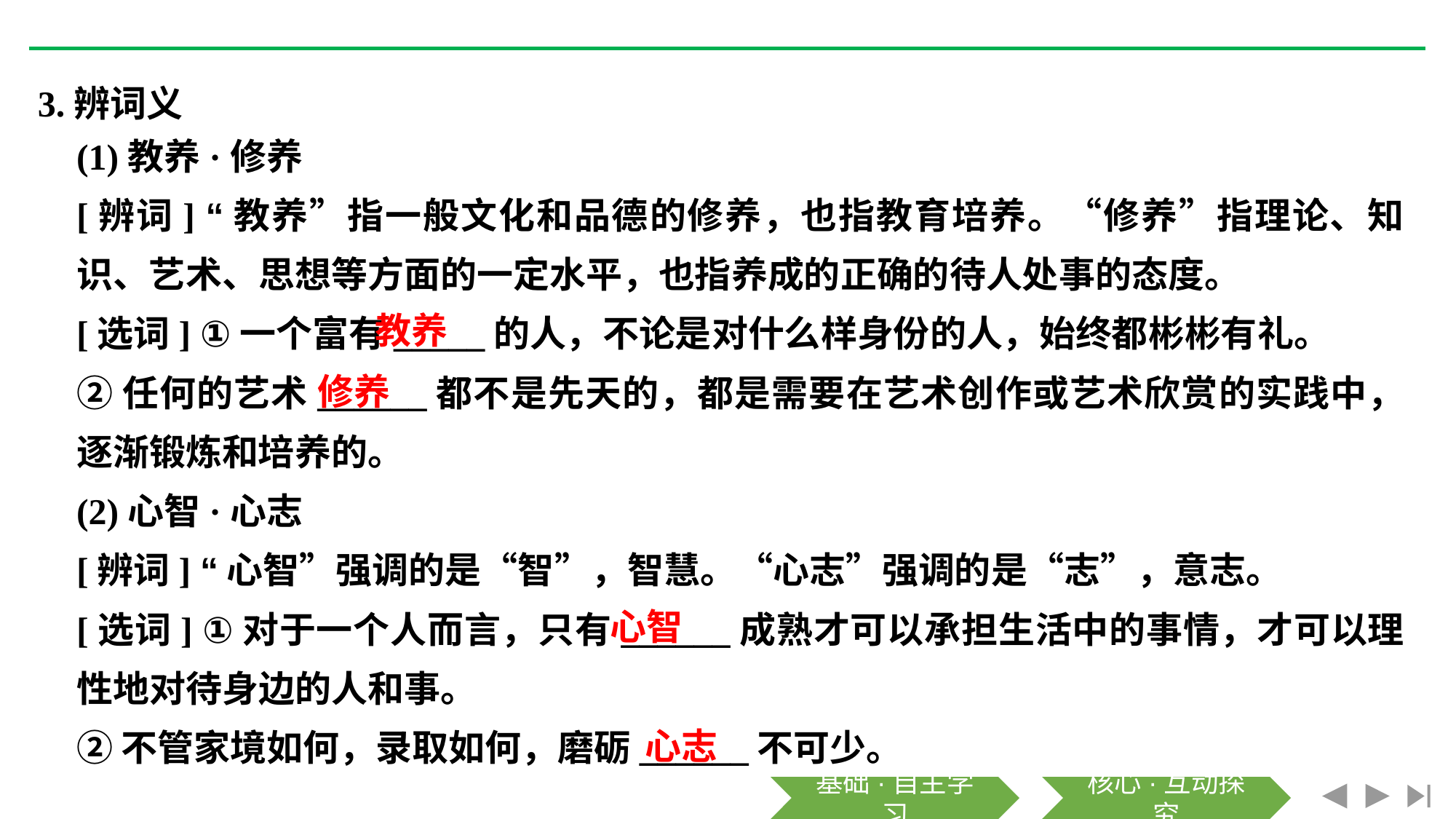

3.辨词义
(1)教养·修养
[辨词] “教养”指一般文化和品德的修养，也指教育培养。“修养”指理论、知识、艺术、思想等方面的一定水平，也指养成的正确的待人处事的态度。
[选词] ①一个富有_____的人，不论是对什么样身份的人，始终都彬彬有礼。
②任何的艺术______都不是先天的，都是需要在艺术创作或艺术欣赏的实践中，逐渐锻炼和培养的。
(2)心智·心志
[辨词] “心智”强调的是“智”，智慧。“心志”强调的是“志”，意志。
[选词] ①对于一个人而言，只有______成熟才可以承担生活中的事情，才可以理性地对待身边的人和事。
②不管家境如何，录取如何，磨砺______不可少。
教养
修养
心智
心志